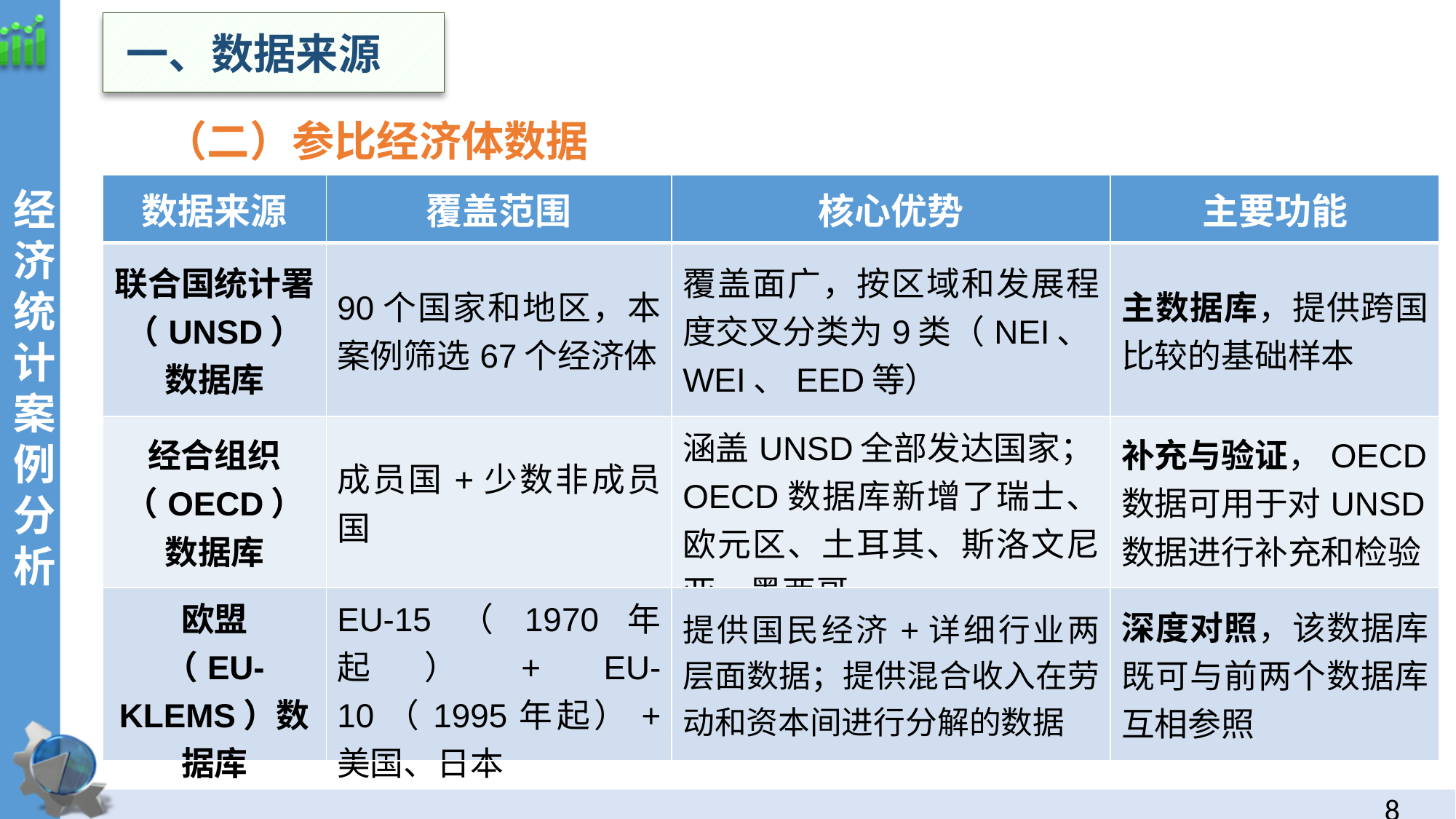

一、数据来源
     （二）参比经济体数据

经
济统计案例分析
| 数据来源 | 覆盖范围 | 核心优势 | 主要功能 |
| --- | --- | --- | --- |
| 联合国统计署（UNSD） 数据库 | 90个国家和地区，本案例筛选67个经济体 | 覆盖面广，按区域和发展程度交叉分类为9类（NEI、WEI、EED等） | 主数据库，提供跨国比较的基础样本 |
| 经合组织 （OECD） 数据库 | 成员国+少数非成员国 | 涵盖UNSD全部发达国家；OECD数据库新增了瑞士、欧元区、土耳其、斯洛文尼亚、墨西哥 | 补充与验证，OECD数据可用于对UNSD数据进行补充和检验 |
| 欧盟 （EU-KLEMS）数据库 | EU-15（1970年起）+ EU-10（1995年起）+ 美国、日本 | 提供国民经济+详细行业两层面数据；提供混合收入在劳动和资本间进行分解的数据 | 深度对照，该数据库既可与前两个数据库互相参照 |

8